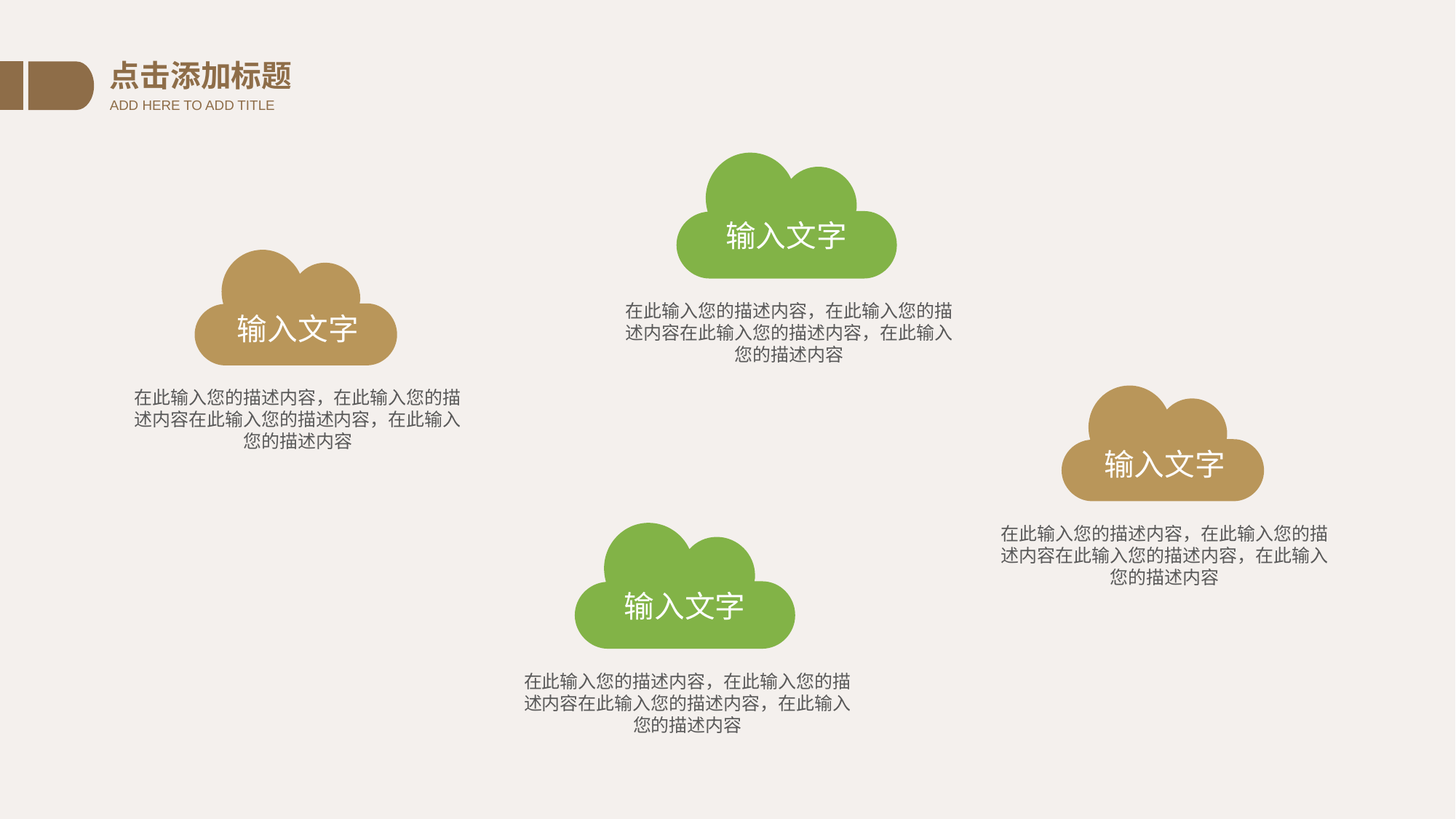

点击添加标题

ADD HERE TO ADD TITLE

输入文字

输入文字
在此输入您的描述内容，在此输入您的描述内容在此输入您的描述内容，在此输入您的描述内容
在此输入您的描述内容，在此输入您的描述内容在此输入您的描述内容，在此输入您的描述内容

输入文字
在此输入您的描述内容，在此输入您的描述内容在此输入您的描述内容，在此输入您的描述内容

输入文字
在此输入您的描述内容，在此输入您的描述内容在此输入您的描述内容，在此输入您的描述内容